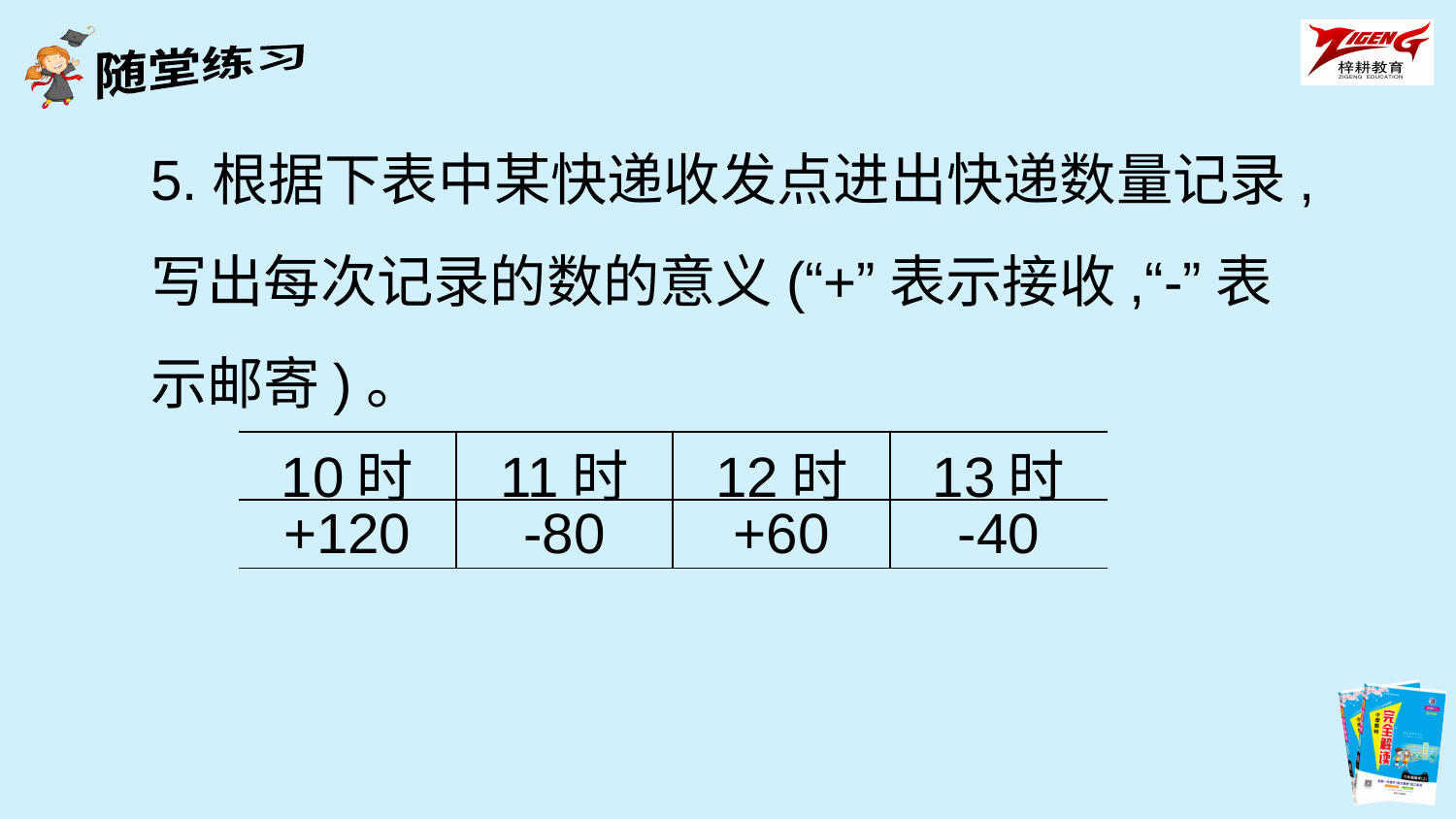

5.根据下表中某快递收发点进出快递数量记录,写出每次记录的数的意义(“+”表示接收,“-”表示邮寄)。
| 10时 | 11时 | 12时 | 13时 |
| --- | --- | --- | --- |
| +120 | -80 | +60 | -40 |